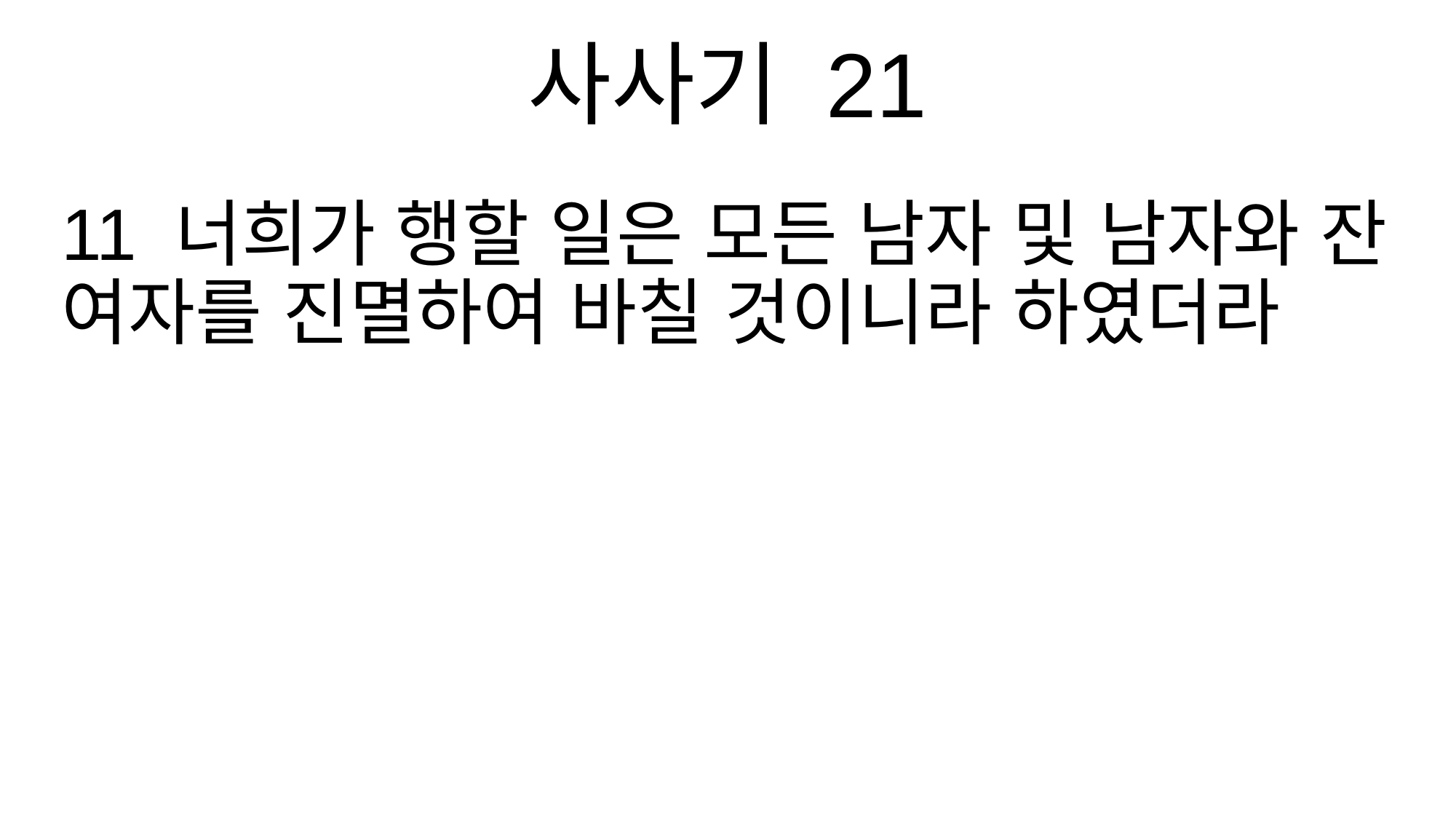

사사기 21
11 너희가 행할 일은 모든 남자 및 남자와 잔 여자를 진멸하여 바칠 것이니라 하였더라